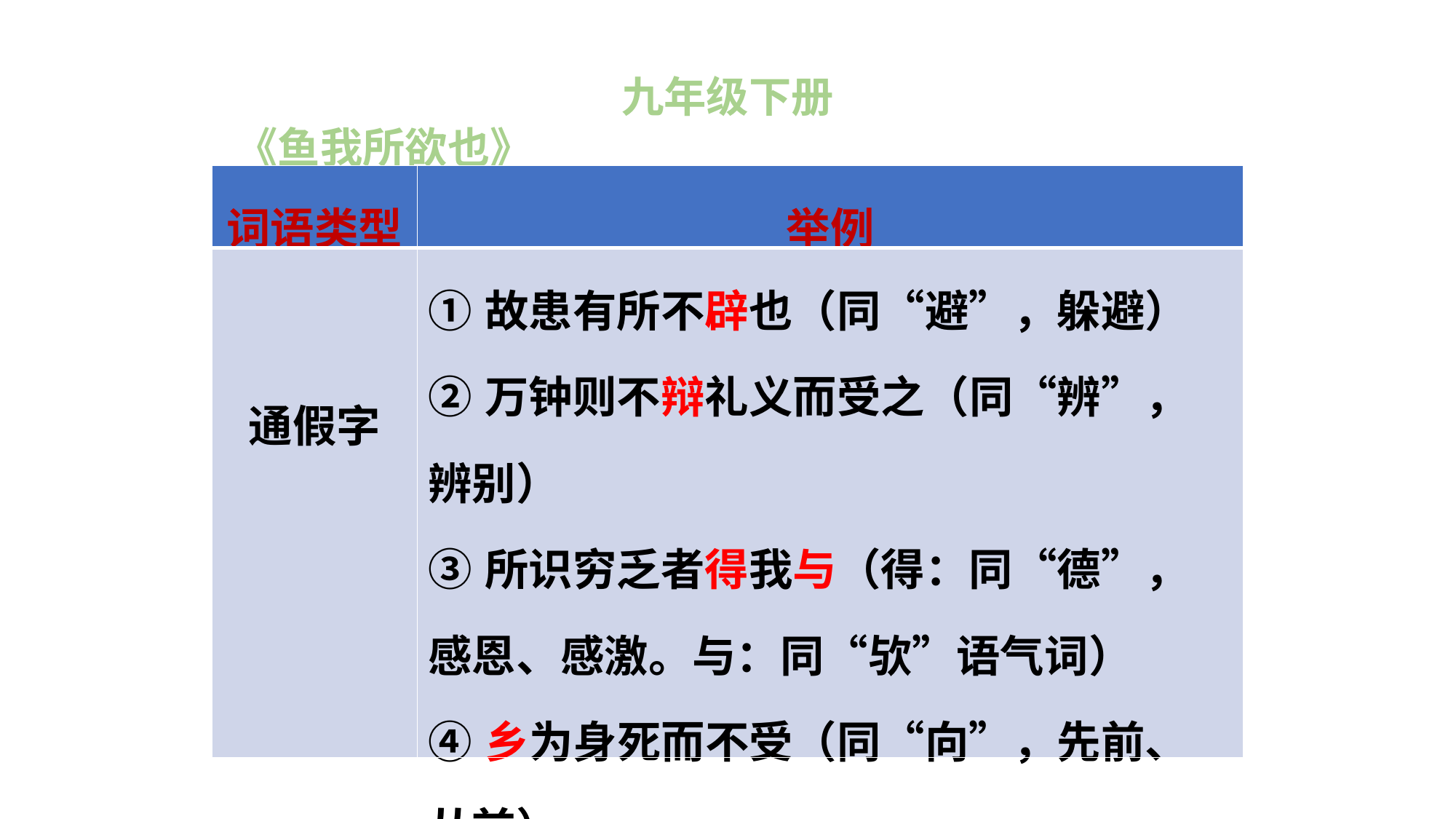

九年级下册
《鱼我所欲也》
| 词语类型 | 举例 |
| --- | --- |
| 通假字 | ①故患有所不辟也（同“避”，躲避） ②万钟则不辩礼义而受之（同“辨”，辨别） ③所识穷乏者得我与（得：同“德”，感恩、感激。与：同“欤”语气词） ④乡为身死而不受（同“向”，先前、从前） |